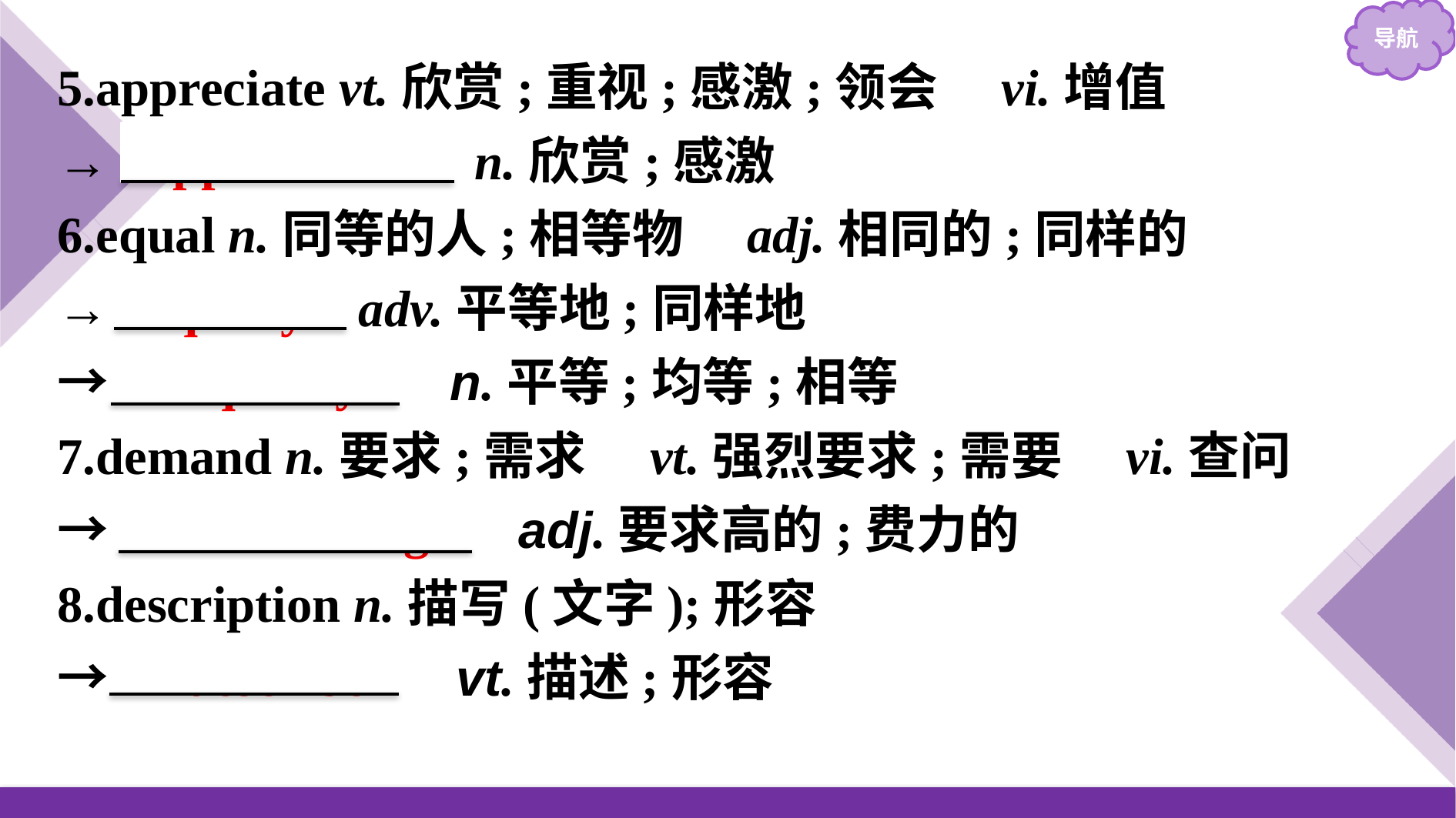

5.appreciate vt.欣赏;重视;感激;领会　vi.增值
→   appreciation    n.欣赏;感激
6.equal n.同等的人;相等物　adj.相同的;同样的
→   equally    adv.平等地;同样地
→　equality　 n.平等;均等;相等
7.demand n.要求;需求　vt.强烈要求;需要　vi.查问
→　demanding　 adj.要求高的;费力的
8.description n.描写(文字);形容
→　describe　 vt.描述;形容